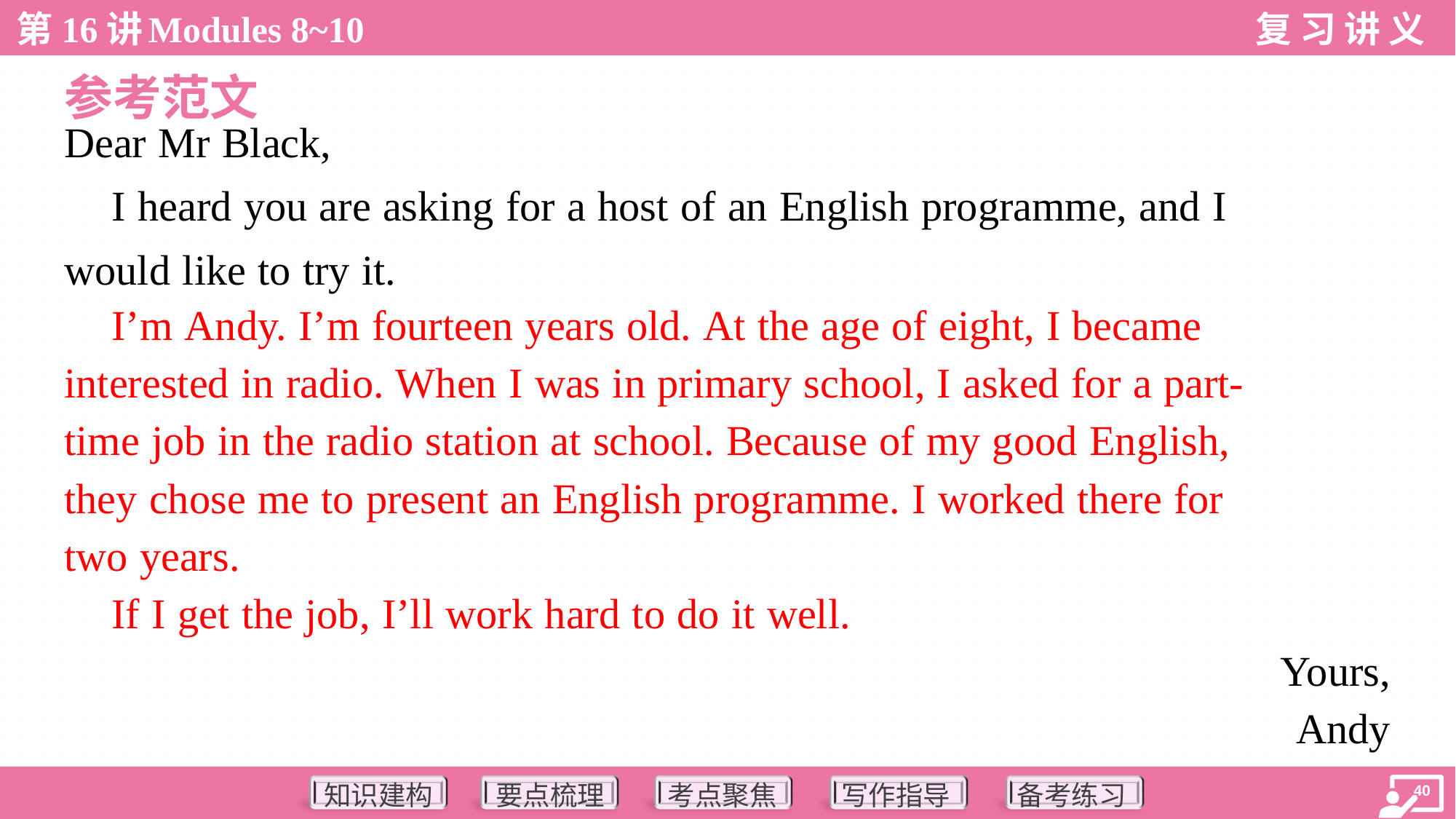

参考范文
Dear Mr Black,
    I heard you are asking for a host of an English programme, and I
would like to try it.
    I’m Andy. I’m fourteen years old. At the age of eight, I became
interested in radio. When I was in primary school, I asked for a part-
time job in the radio station at school. Because of my good English,
they chose me to present an English programme. I worked there for
two years.
    If I get the job, I’ll work hard to do it well.
Yours,
Andy